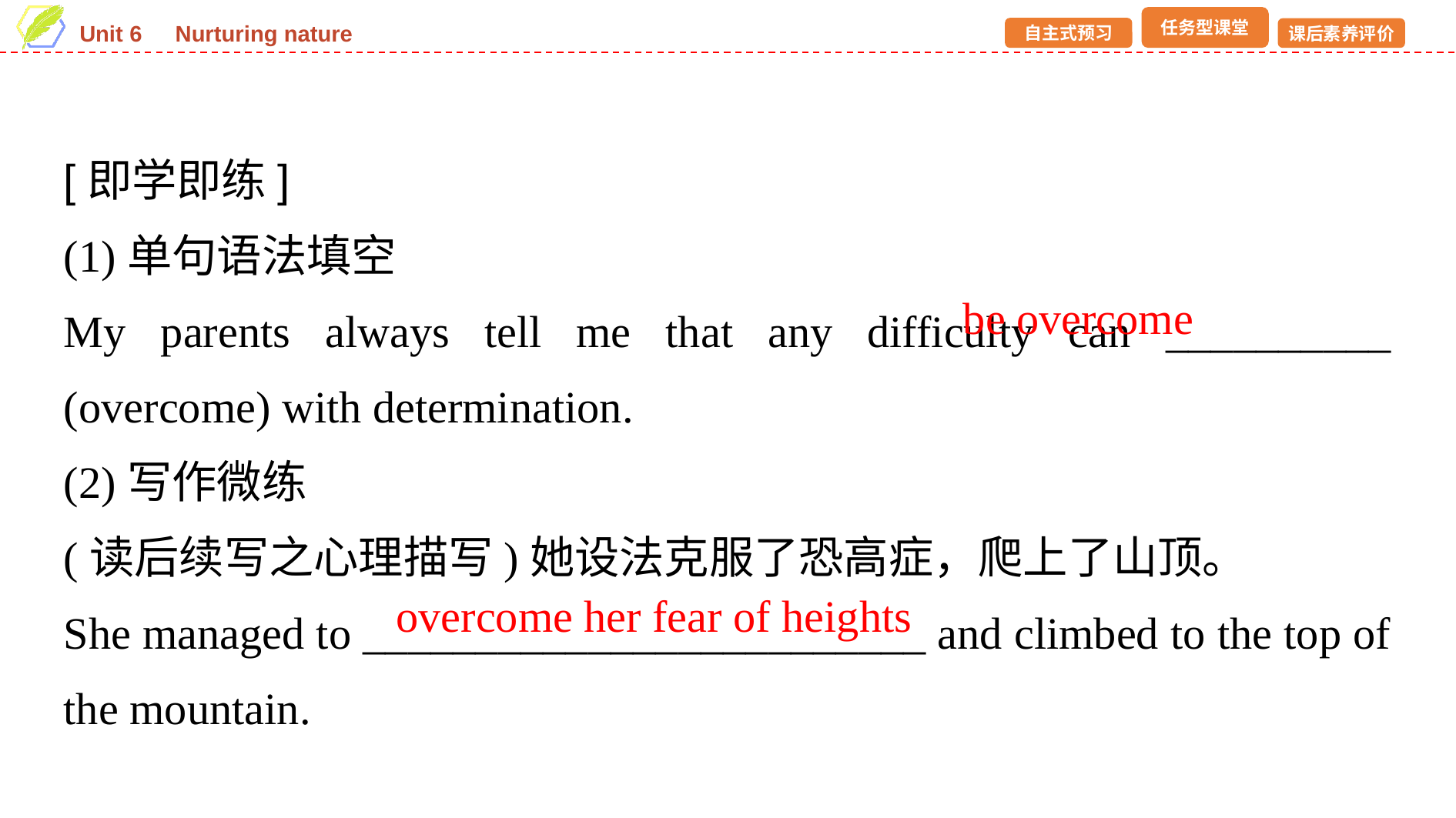

[即学即练]
(1)单句语法填空
My parents always tell me that any difficulty can __________ (overcome) with determination.
(2)写作微练
(读后续写之心理描写)她设法克服了恐高症，爬上了山顶。
She managed to _________________________ and climbed to the top of the mountain.
be overcome
overcome her fear of heights